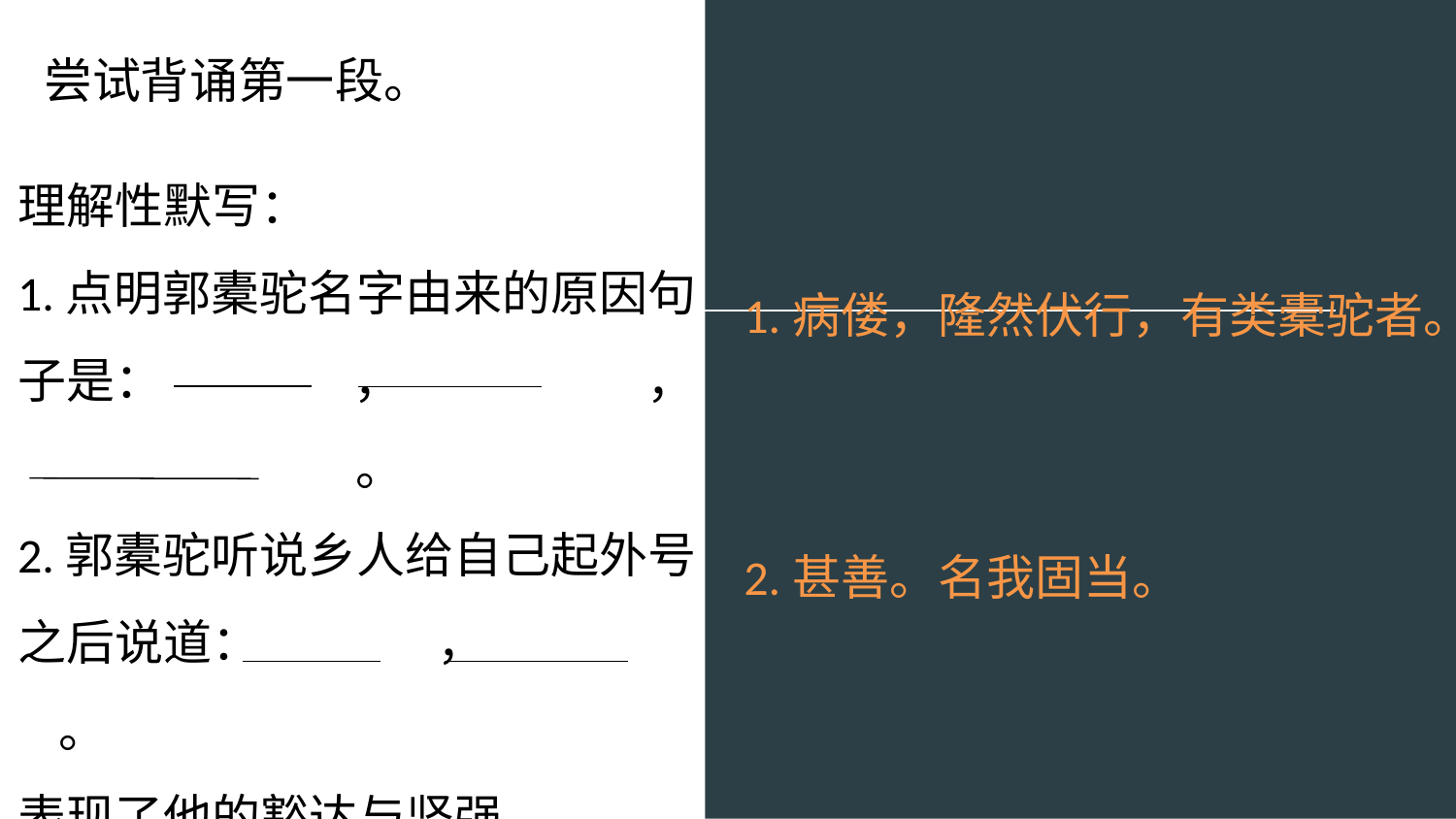

尝试背诵第一段。
理解性默写：
1.点明郭橐驼名字由来的原因句子是：              ，                  ，
                        。
2.郭橐驼听说乡人给自己起外号之后说道：             ，                   。
表现了他的豁达与坚强。
1.病偻，隆然伏行，有类橐驼者。

2.甚善。名我固当。